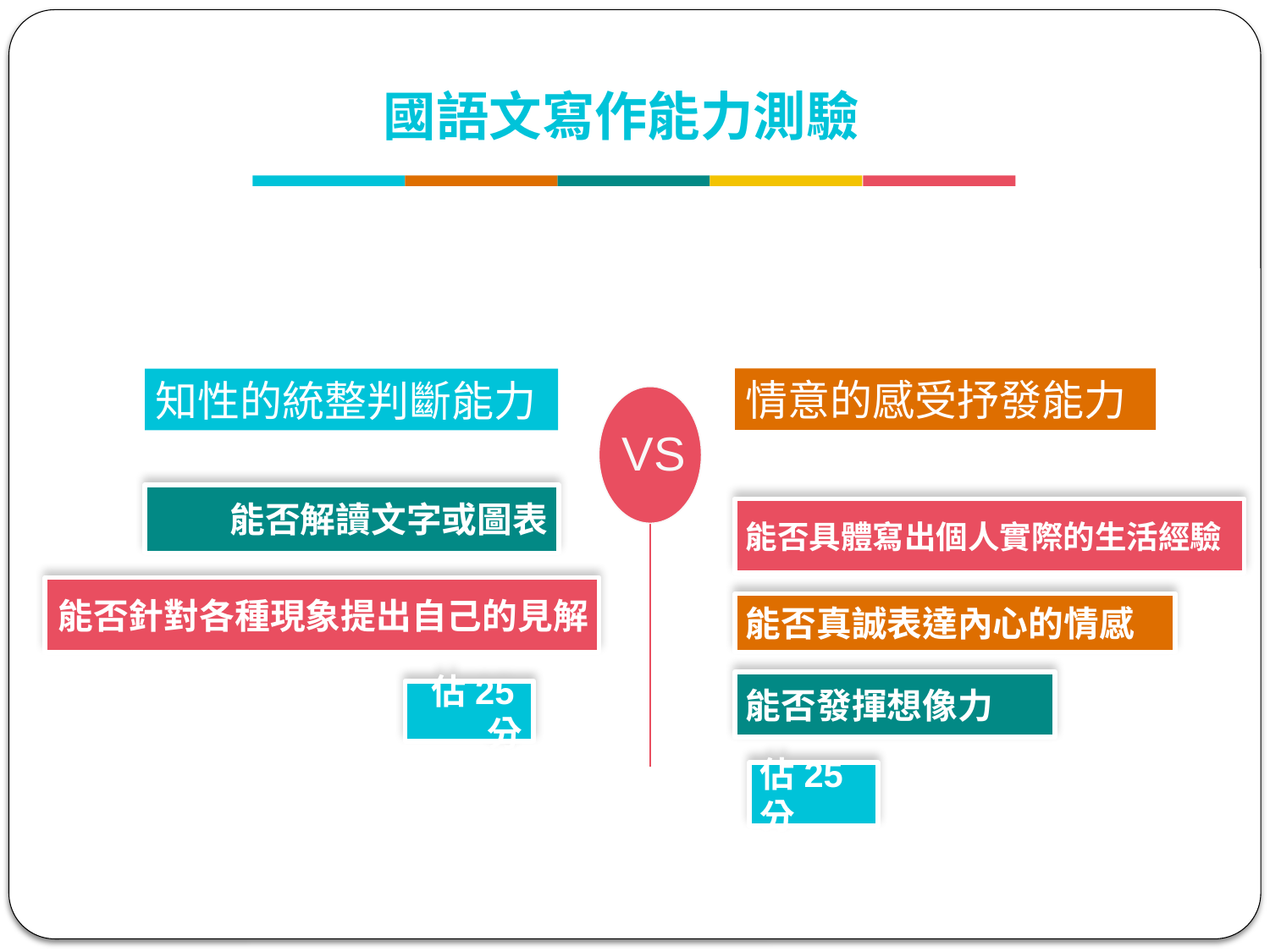

國語文寫作能力測驗

情意的感受抒發能力
知性的統整判斷能力

VS
能否解讀文字或圖表
能否具體寫出個人實際的生活經驗
能否針對各種現象提出自己的見解
能否真誠表達內心的情感
能否發揮想像力
佔25分
佔25分